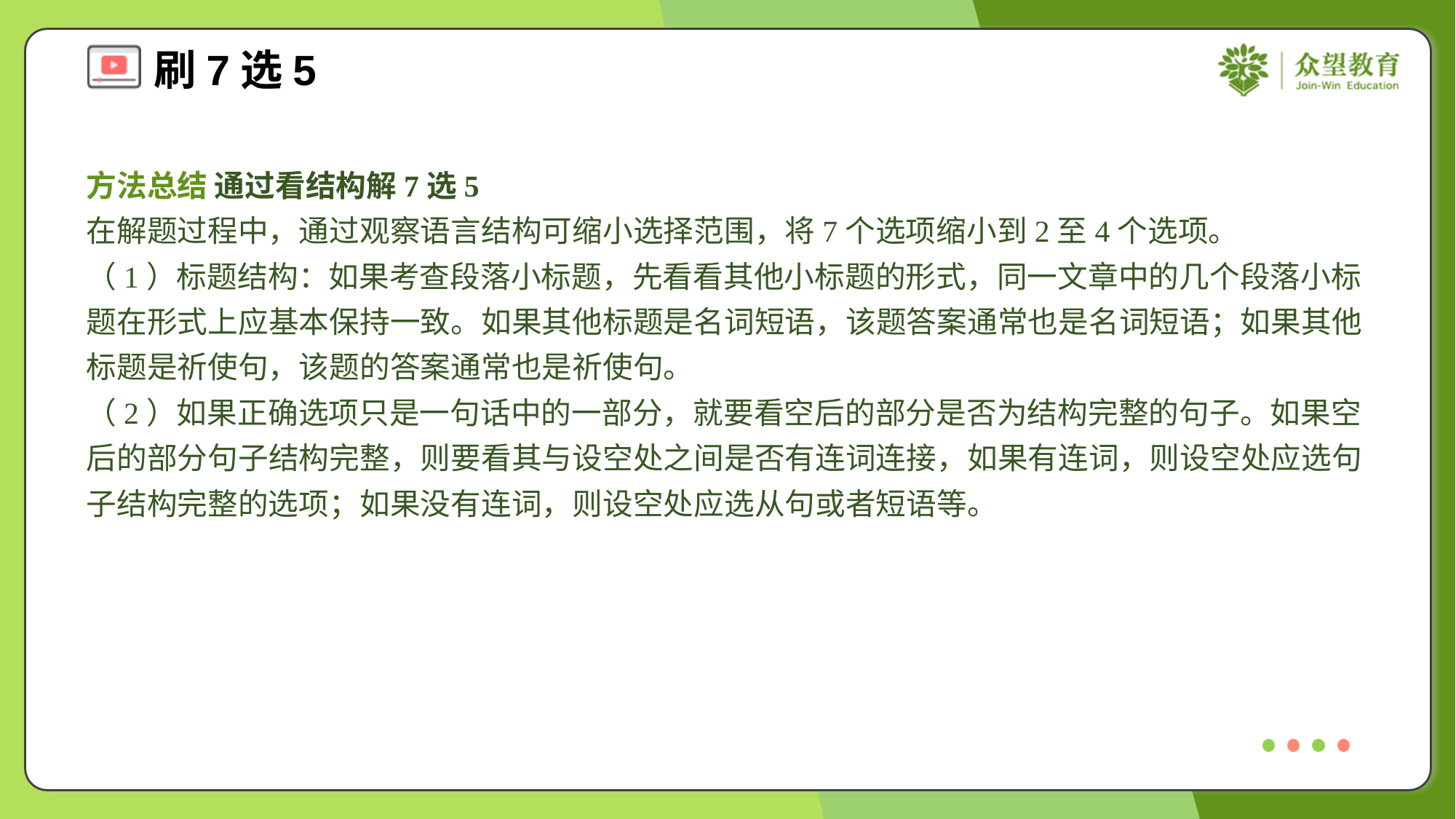

方法总结 通过看结构解7选5
在解题过程中，通过观察语言结构可缩小选择范围，将7个选项缩小到2至4个选项。
（1）标题结构：如果考查段落小标题，先看看其他小标题的形式，同一文章中的几个段落小标题在形式上应基本保持一致。如果其他标题是名词短语，该题答案通常也是名词短语；如果其他标题是祈使句，该题的答案通常也是祈使句。
（2）如果正确选项只是一句话中的一部分，就要看空后的部分是否为结构完整的句子。如果空后的部分句子结构完整，则要看其与设空处之间是否有连词连接，如果有连词，则设空处应选句子结构完整的选项；如果没有连词，则设空处应选从句或者短语等。